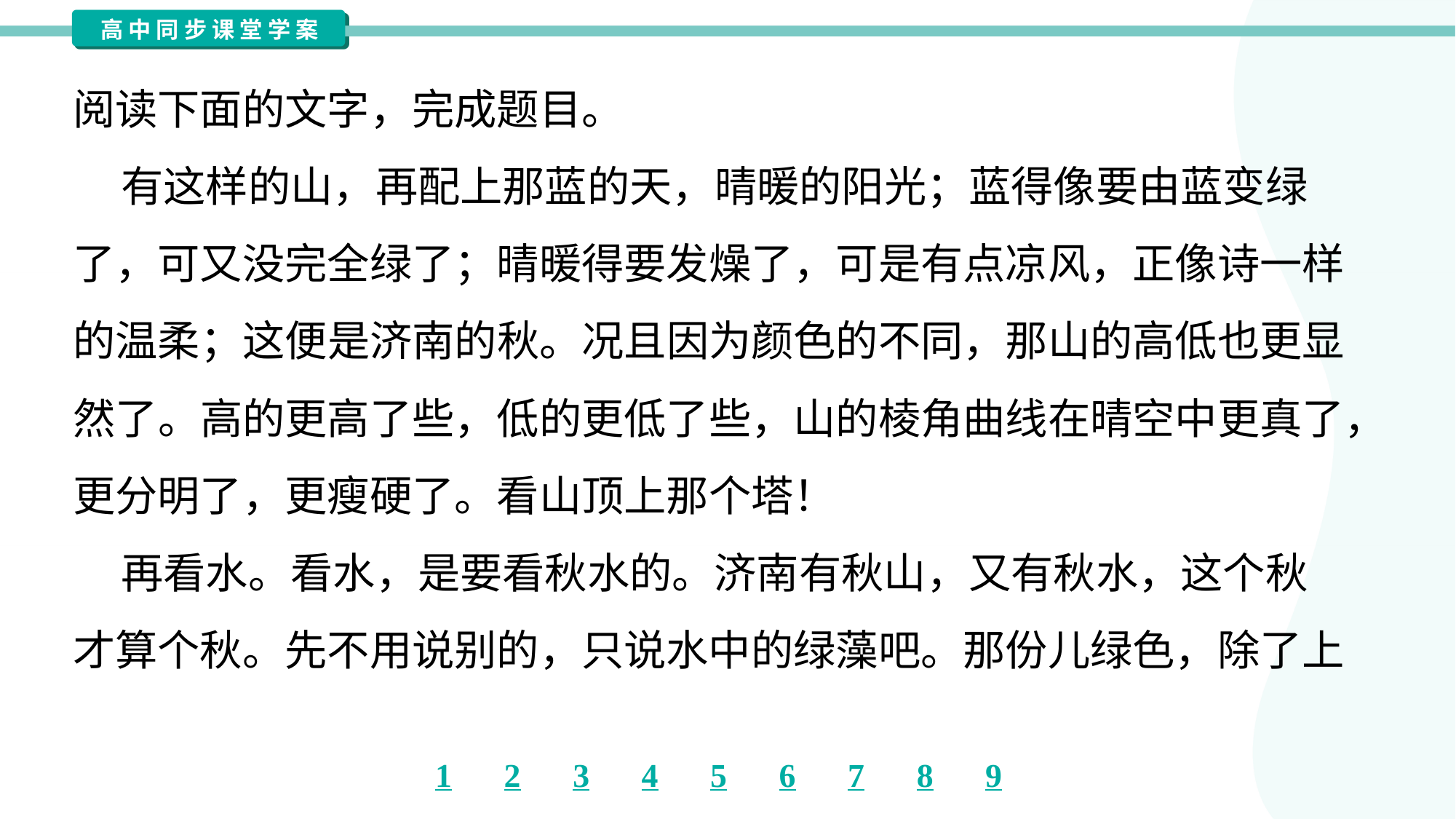

阅读下面的文字，完成题目。
    有这样的山，再配上那蓝的天，晴暖的阳光；蓝得像要由蓝变绿
了，可又没完全绿了；晴暖得要发燥了，可是有点凉风，正像诗一样
的温柔；这便是济南的秋。况且因为颜色的不同，那山的高低也更显
然了。高的更高了些，低的更低了些，山的棱角曲线在晴空中更真了，
更分明了，更瘦硬了。看山顶上那个塔！
    再看水。看水，是要看秋水的。济南有秋山，又有秋水，这个秋
才算个秋。先不用说别的，只说水中的绿藻吧。那份儿绿色，除了上